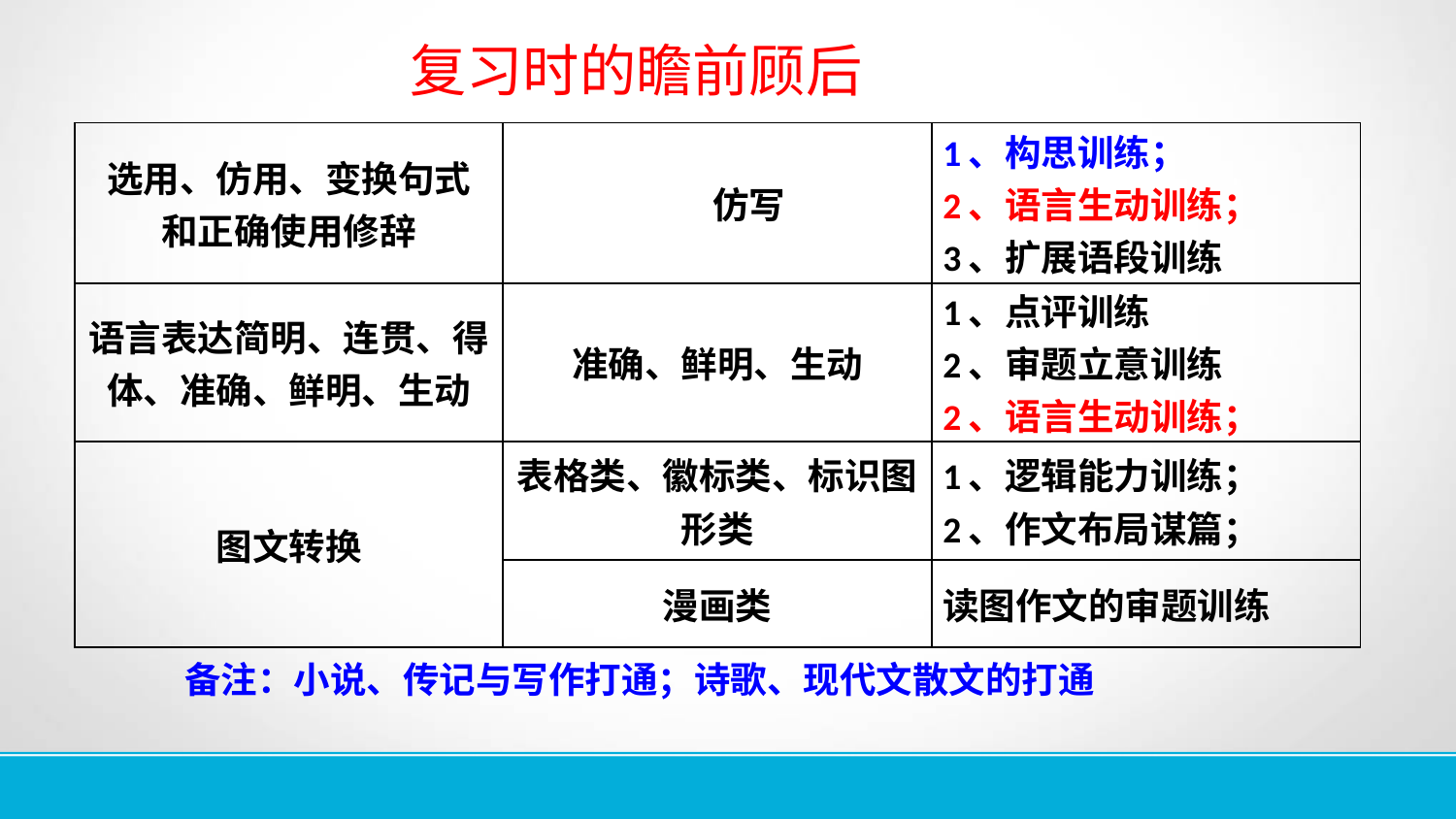

复习时的瞻前顾后
| 选用、仿用、变换句式 和正确使用修辞 | 仿写 | 1、构思训练； 2、语言生动训练； 3、扩展语段训练 |
| --- | --- | --- |
| 语言表达简明、连贯、得体、准确、鲜明、生动 | 准确、鲜明、生动 | 1、点评训练 2、审题立意训练 2、语言生动训练； |
| 图文转换 | 表格类、徽标类、标识图形类 | 1、逻辑能力训练； 2、作文布局谋篇； |
|  | 漫画类 | 读图作文的审题训练 |
     备注：小说、传记与写作打通；诗歌、现代文散文的打通